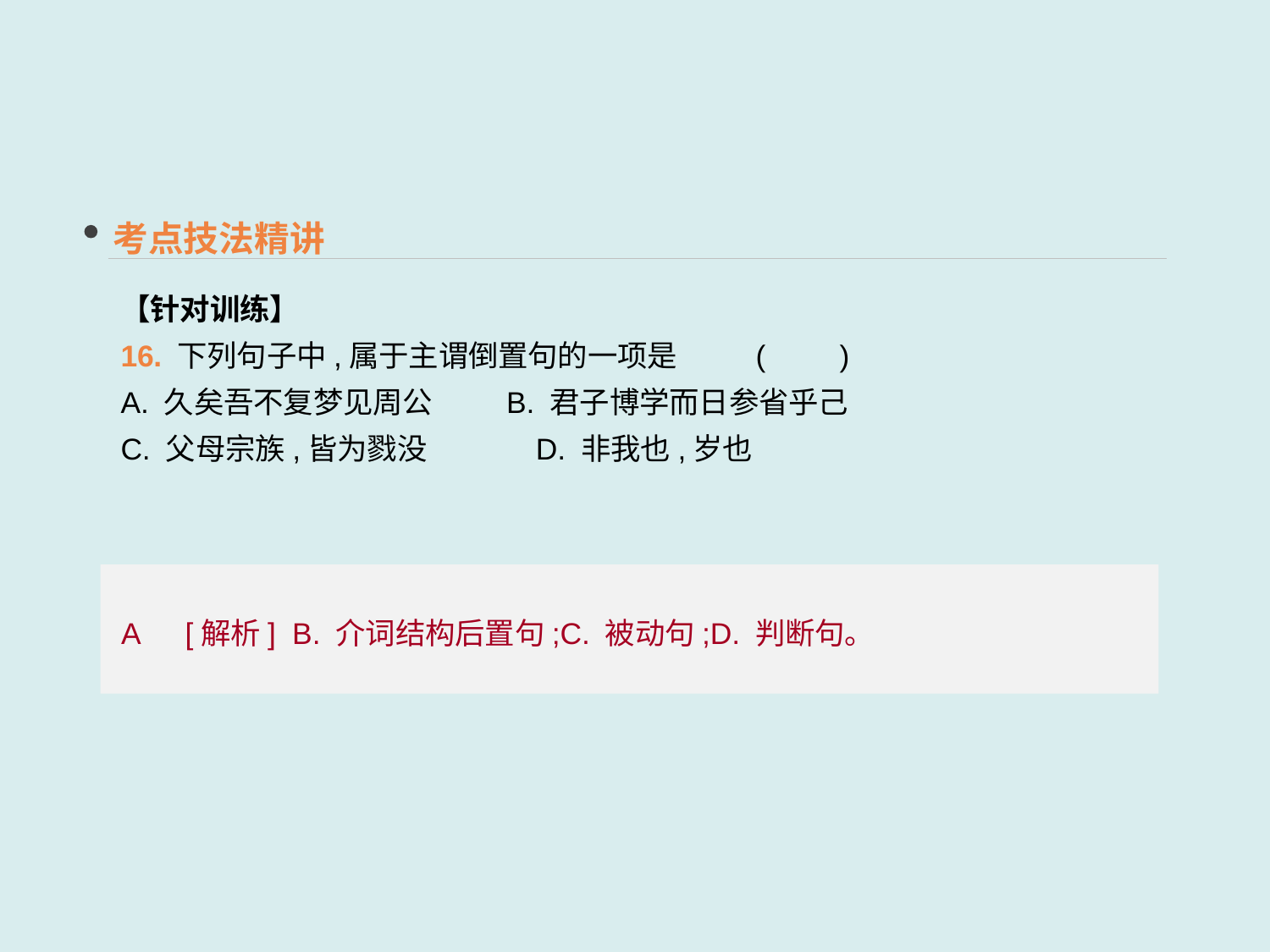

考点技法精讲

【针对训练】
16. 下列句子中,属于主谓倒置句的一项是	(　　)
A. 久矣吾不复梦见周公　　 B. 君子博学而日参省乎己
C. 父母宗族,皆为戮没	    D. 非我也,岁也

 A　[解析]  B. 介词结构后置句;C. 被动句;D. 判断句。